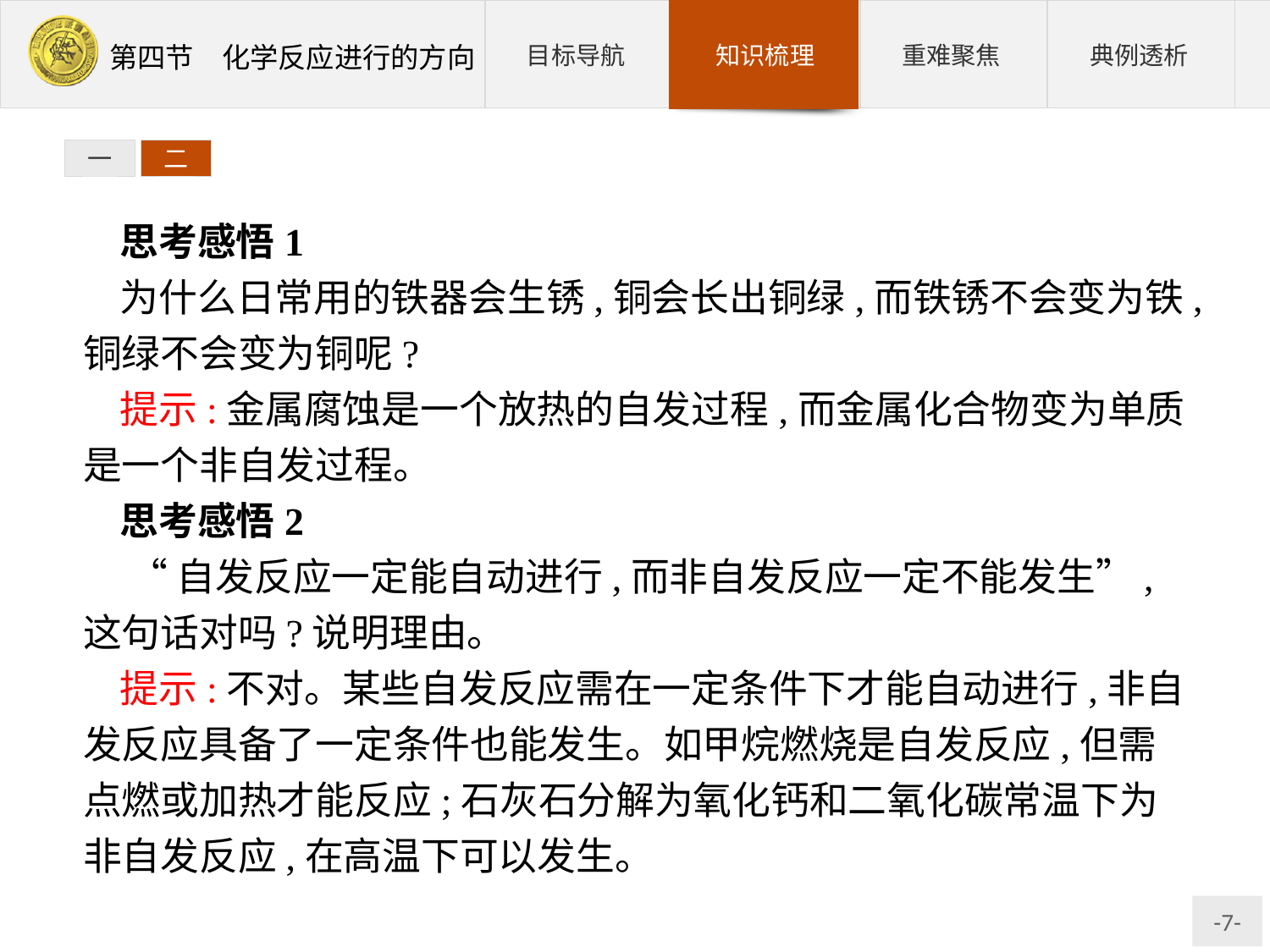

一
二
思考感悟1
为什么日常用的铁器会生锈,铜会长出铜绿,而铁锈不会变为铁,铜绿不会变为铜呢?
提示:金属腐蚀是一个放热的自发过程,而金属化合物变为单质是一个非自发过程。
思考感悟2
 “自发反应一定能自动进行,而非自发反应一定不能发生”,这句话对吗?说明理由。
提示:不对。某些自发反应需在一定条件下才能自动进行,非自发反应具备了一定条件也能发生。如甲烷燃烧是自发反应,但需点燃或加热才能反应;石灰石分解为氧化钙和二氧化碳常温下为非自发反应,在高温下可以发生。